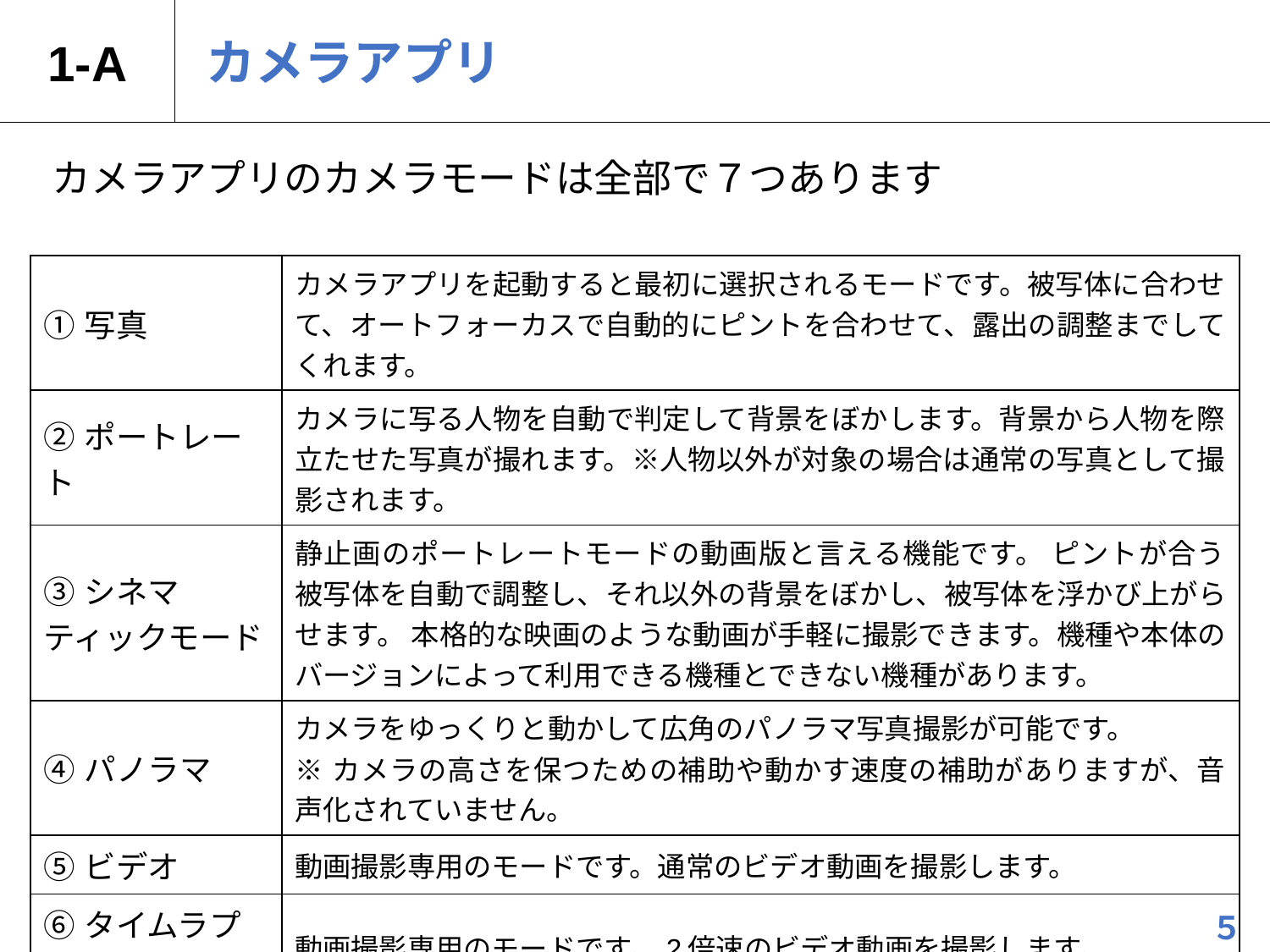

# 1-A
カメラアプリ
カメラアプリのカメラモードは全部で７つあります
| ①写真 | カメラアプリを起動すると最初に選択されるモードです。被写体に合わせて、オートフォーカスで自動的にピントを合わせて、露出の調整までしてくれます。 |
| --- | --- |
| ②ポートレート | カメラに写る人物を自動で判定して背景をぼかします。背景から人物を際立たせた写真が撮れます。※人物以外が対象の場合は通常の写真として撮影されます。 |
| ③シネマティックモード | 静止画のポートレートモードの動画版と言える機能です。 ピントが合う被写体を自動で調整し、それ以外の背景をぼかし、被写体を浮かび上がらせます。 本格的な映画のような動画が手軽に撮影できます。機種や本体のバージョンによって利用できる機種とできない機種があります。 |
| ④パノラマ | カメラをゆっくりと動かして広角のパノラマ写真撮影が可能です。 ※カメラの高さを保つための補助や動かす速度の補助がありますが、音声化されていません。 |
| ⑤ビデオ | 動画撮影専用のモードです。通常のビデオ動画を撮影します。 |
| ⑥タイムラプス | 動画撮影専用のモードです。2倍速のビデオ動画を撮影します。 |
| ⑦スロー | 動画撮影専用のモードです。0.5倍速のビデオ動画を撮影します。 |
５